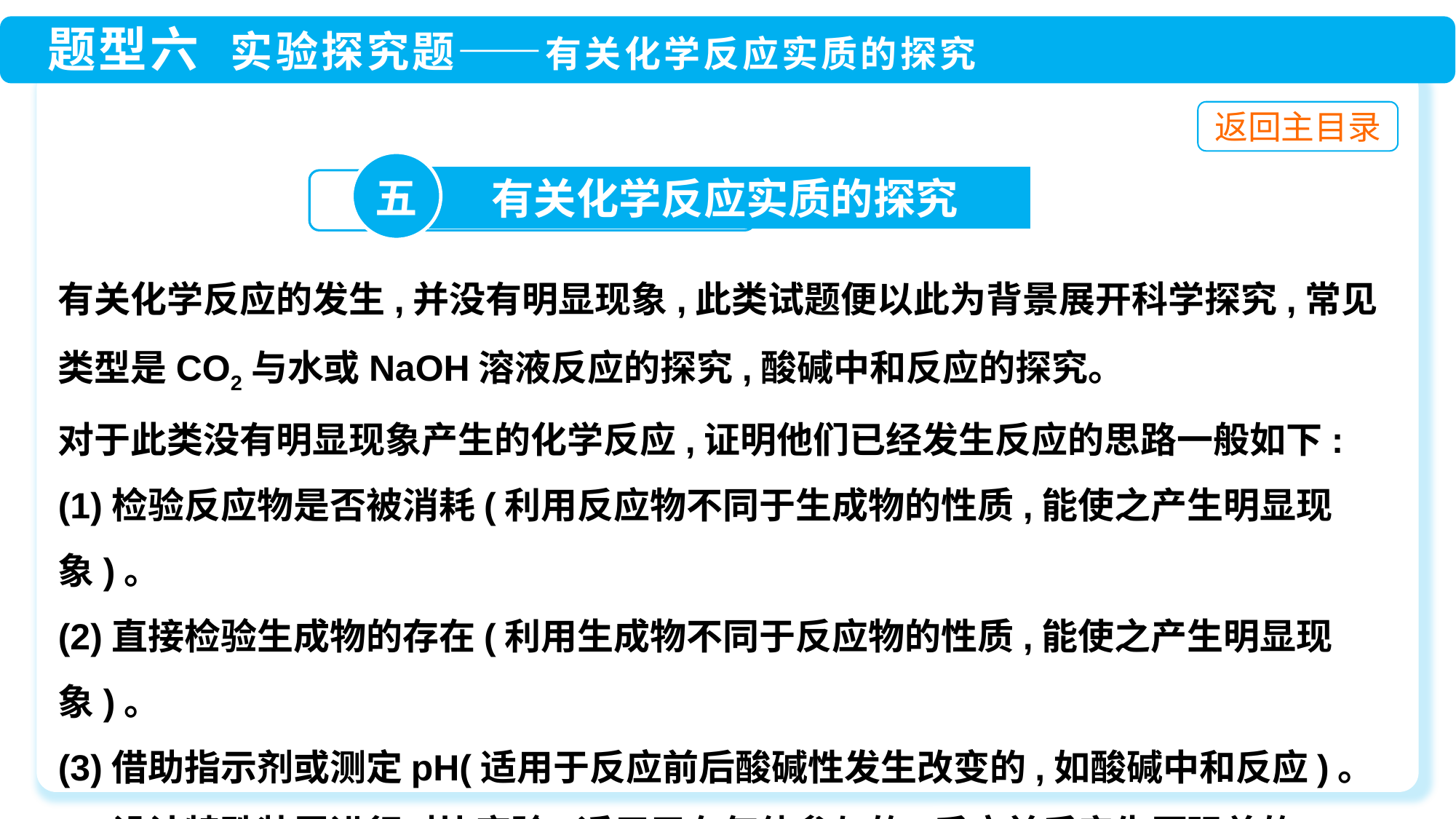

有关化学反应的发生,并没有明显现象,此类试题便以此为背景展开科学探究,常见类型是CO2与水或NaOH溶液反应的探究,酸碱中和反应的探究。
对于此类没有明显现象产生的化学反应,证明他们已经发生反应的思路一般如下:
(1)检验反应物是否被消耗(利用反应物不同于生成物的性质,能使之产生明显现象)。
(2)直接检验生成物的存在(利用生成物不同于反应物的性质,能使之产生明显现象)。
(3)借助指示剂或测定pH(适用于反应前后酸碱性发生改变的,如酸碱中和反应)。
(4)设计特殊装置进行对比实验(适用于有气体参与的,反应前后产生压强差的)。
(5)测温度(适用于有明细温度改变的,如氢氧化钙遇水放热或酸碱中和反应)。